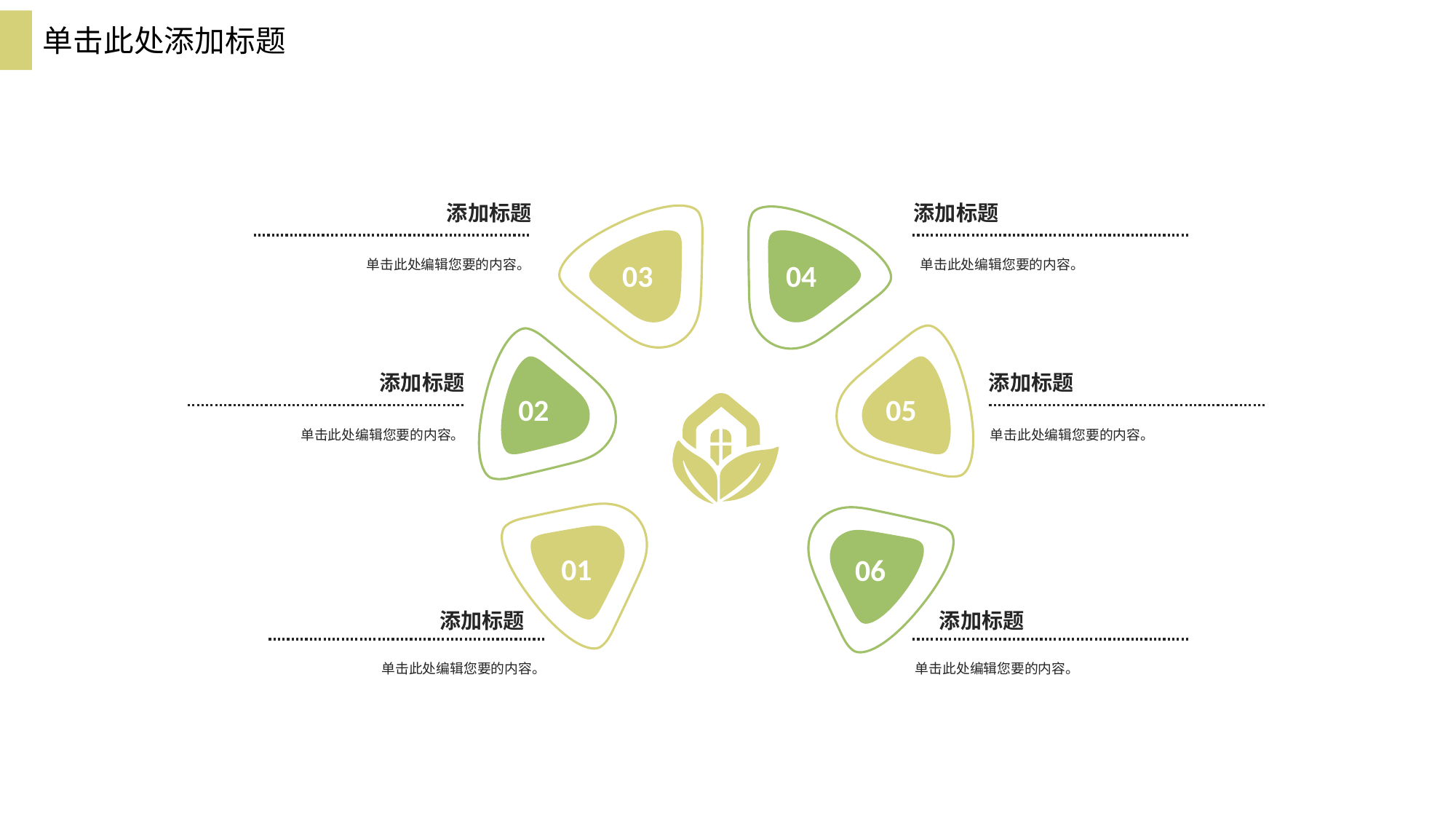

单击此处添加标题
添加标题
添加标题

单击此处编辑您要的内容。
单击此处编辑您要的内容。
03
04

添加标题
添加标题

02
05

单击此处编辑您要的内容。
单击此处编辑您要的内容。

01
06
添加标题
添加标题

单击此处编辑您要的内容。
单击此处编辑您要的内容。